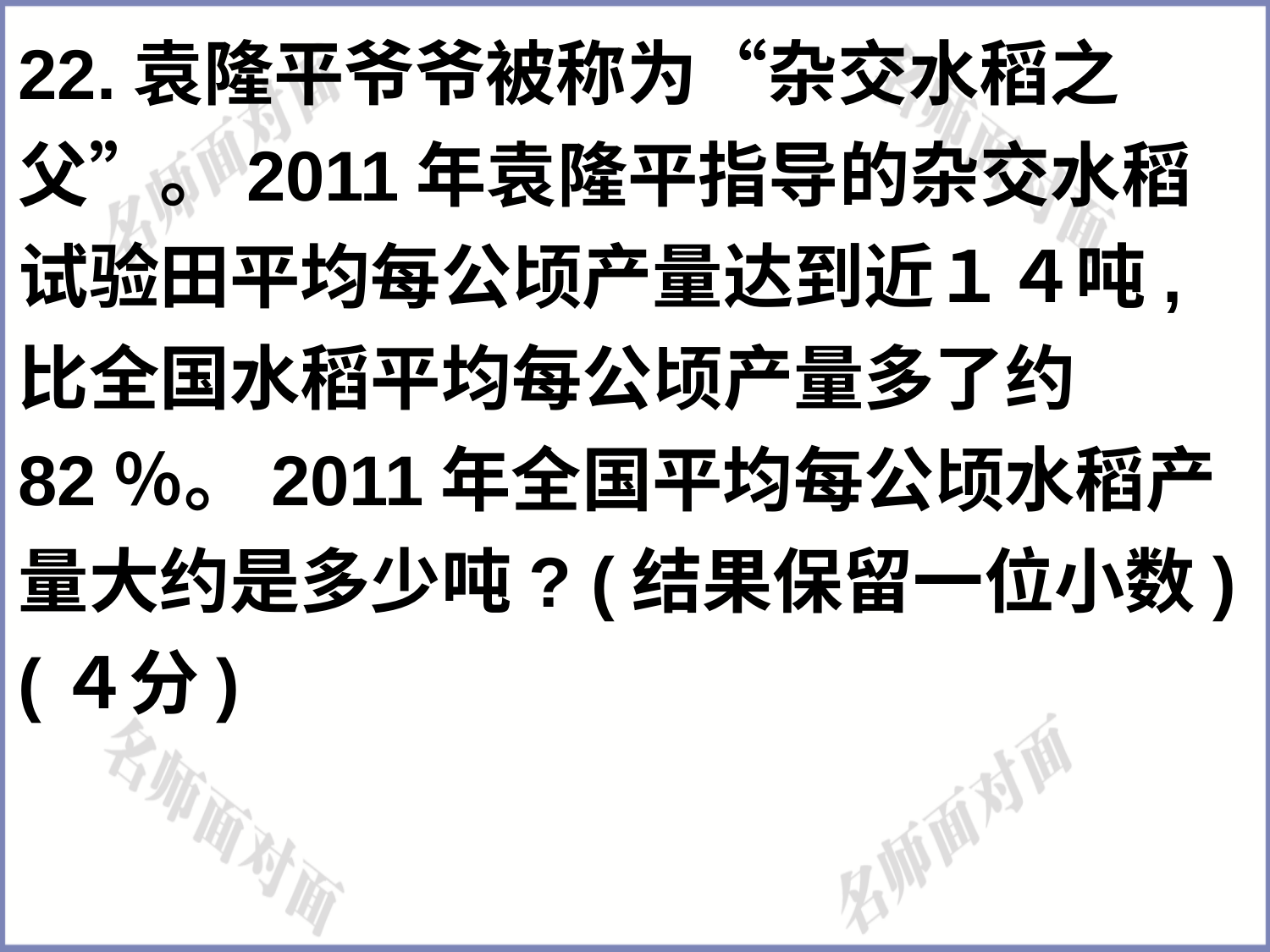

22.袁隆平爷爷被称为“杂交水稻之父”。2011年袁隆平指导的杂交水稻试验田平均每公顷产量达到近１４吨,比全国水稻平均每公顷产量多了约82％。2011年全国平均每公顷水稻产量大约是多少吨? (结果保留一位小数)(４分)